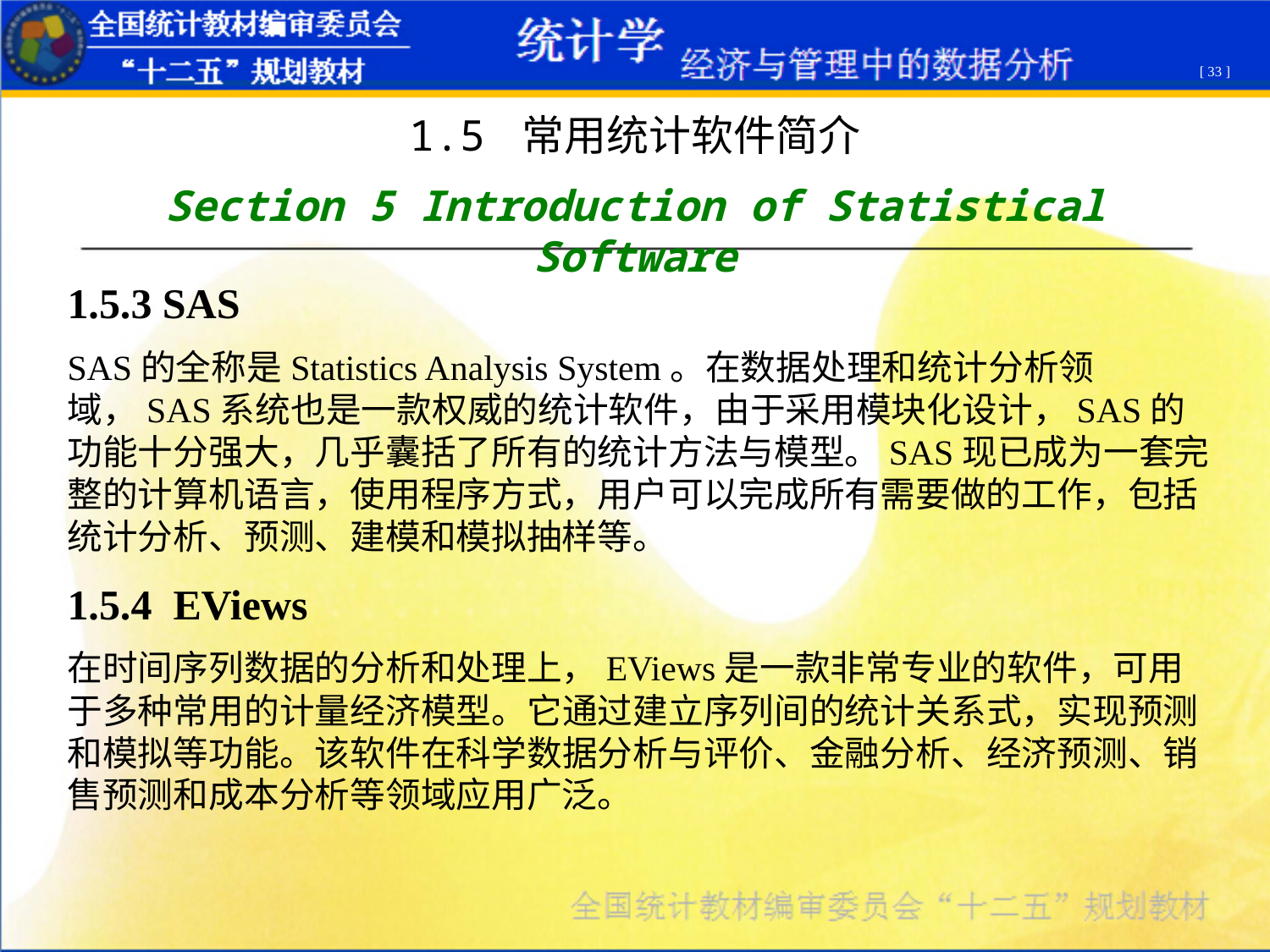

[ 33 ]
1.5 常用统计软件简介
Section 5 Introduction of Statistical Software
1.5.3 SAS
SAS的全称是Statistics Analysis System。在数据处理和统计分析领域，SAS系统也是一款权威的统计软件，由于采用模块化设计，SAS的功能十分强大，几乎囊括了所有的统计方法与模型。SAS现已成为一套完整的计算机语言，使用程序方式，用户可以完成所有需要做的工作，包括统计分析、预测、建模和模拟抽样等。
1.5.4  EViews
在时间序列数据的分析和处理上，EViews是一款非常专业的软件，可用于多种常用的计量经济模型。它通过建立序列间的统计关系式，实现预测和模拟等功能。该软件在科学数据分析与评价、金融分析、经济预测、销售预测和成本分析等领域应用广泛。